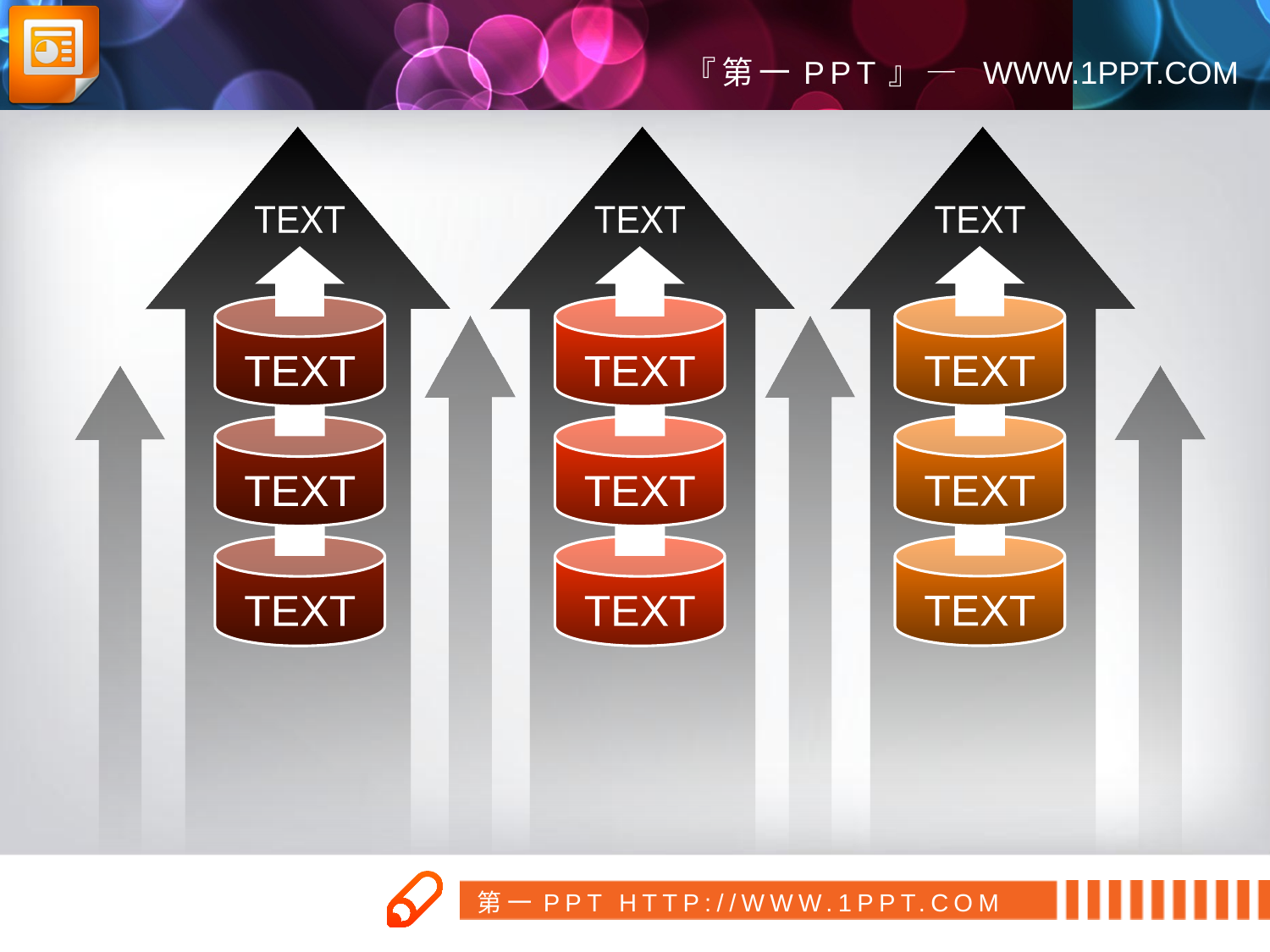

TEXT
TEXT
TEXT

TEXT
TEXT
TEXT

TEXT
TEXT
TEXT

TEXT
TEXT
TEXT
第一PPT模板网
www.1ppt.com